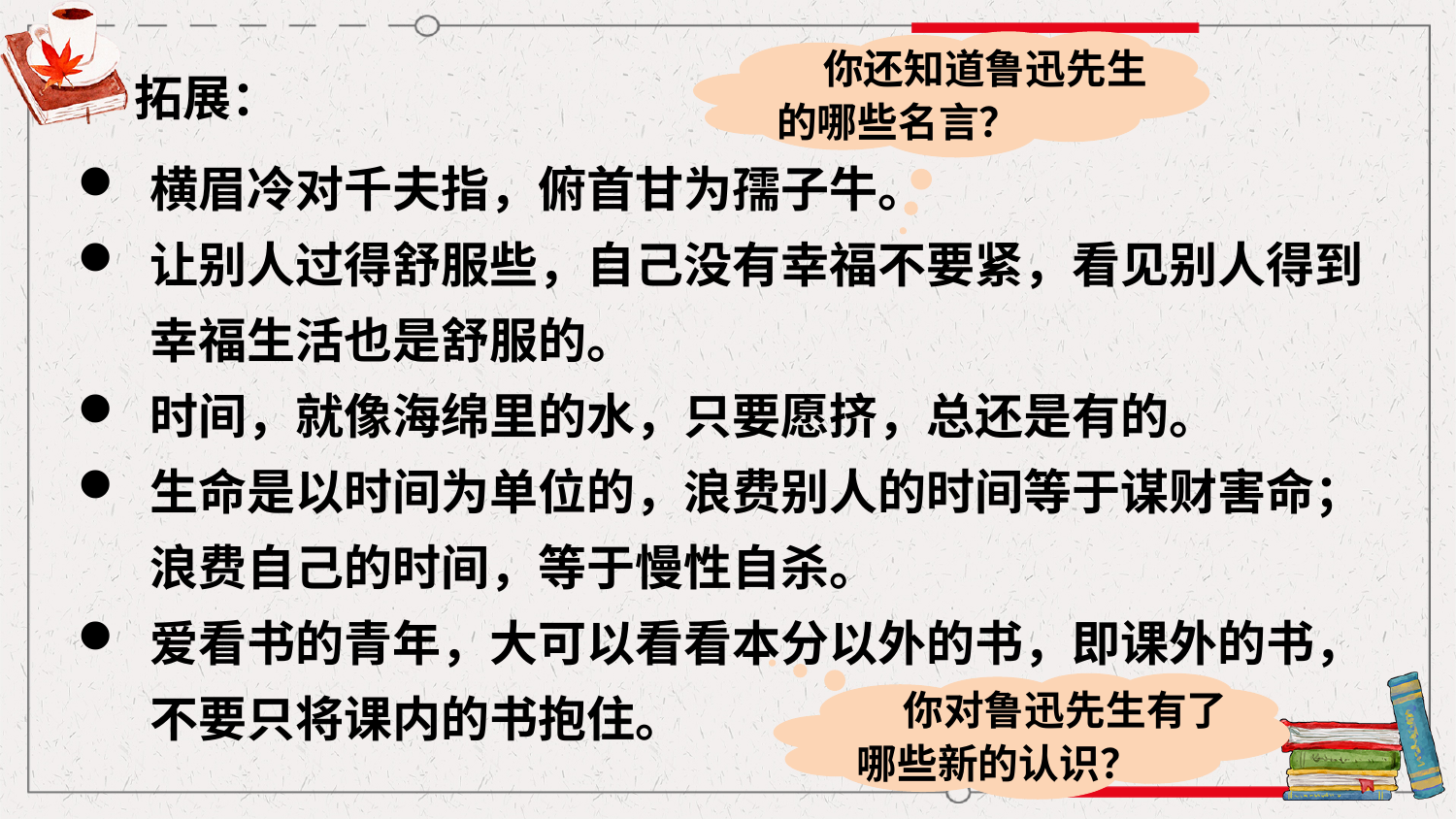

你还知道鲁迅先生的哪些名言？
拓展：
横眉冷对千夫指，俯首甘为孺子牛。
让别人过得舒服些，自己没有幸福不要紧，看见别人得到幸福生活也是舒服的。
时间，就像海绵里的水，只要愿挤，总还是有的。
生命是以时间为单位的，浪费别人的时间等于谋财害命；浪费自己的时间，等于慢性自杀。
爱看书的青年，大可以看看本分以外的书，即课外的书，不要只将课内的书抱住。

    你对鲁迅先生有了哪些新的认识？